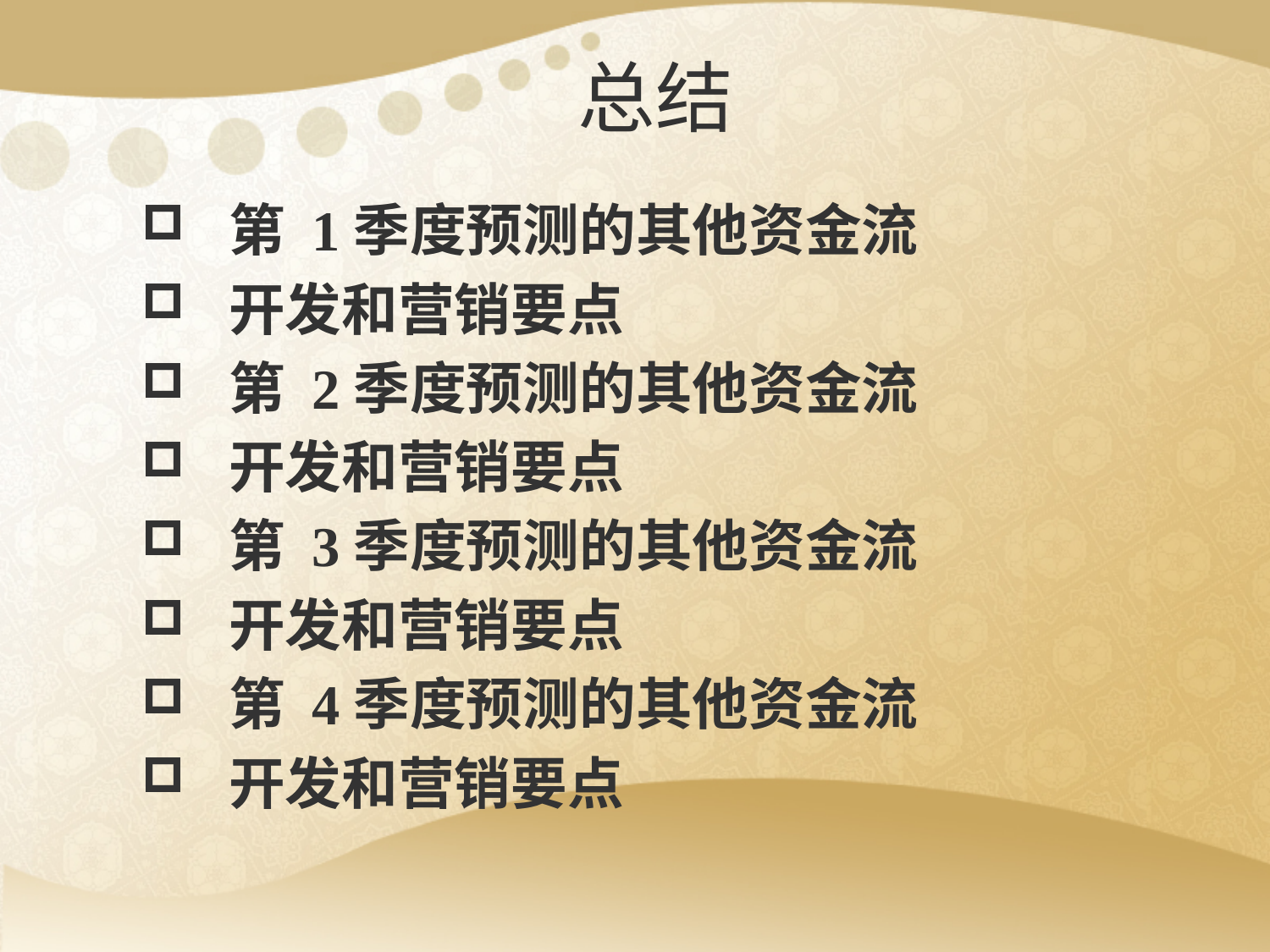

# 总结
  第 1季度预测的其他资金流
  开发和营销要点
  第 2季度预测的其他资金流
  开发和营销要点
  第 3季度预测的其他资金流
  开发和营销要点
  第 4季度预测的其他资金流
  开发和营销要点